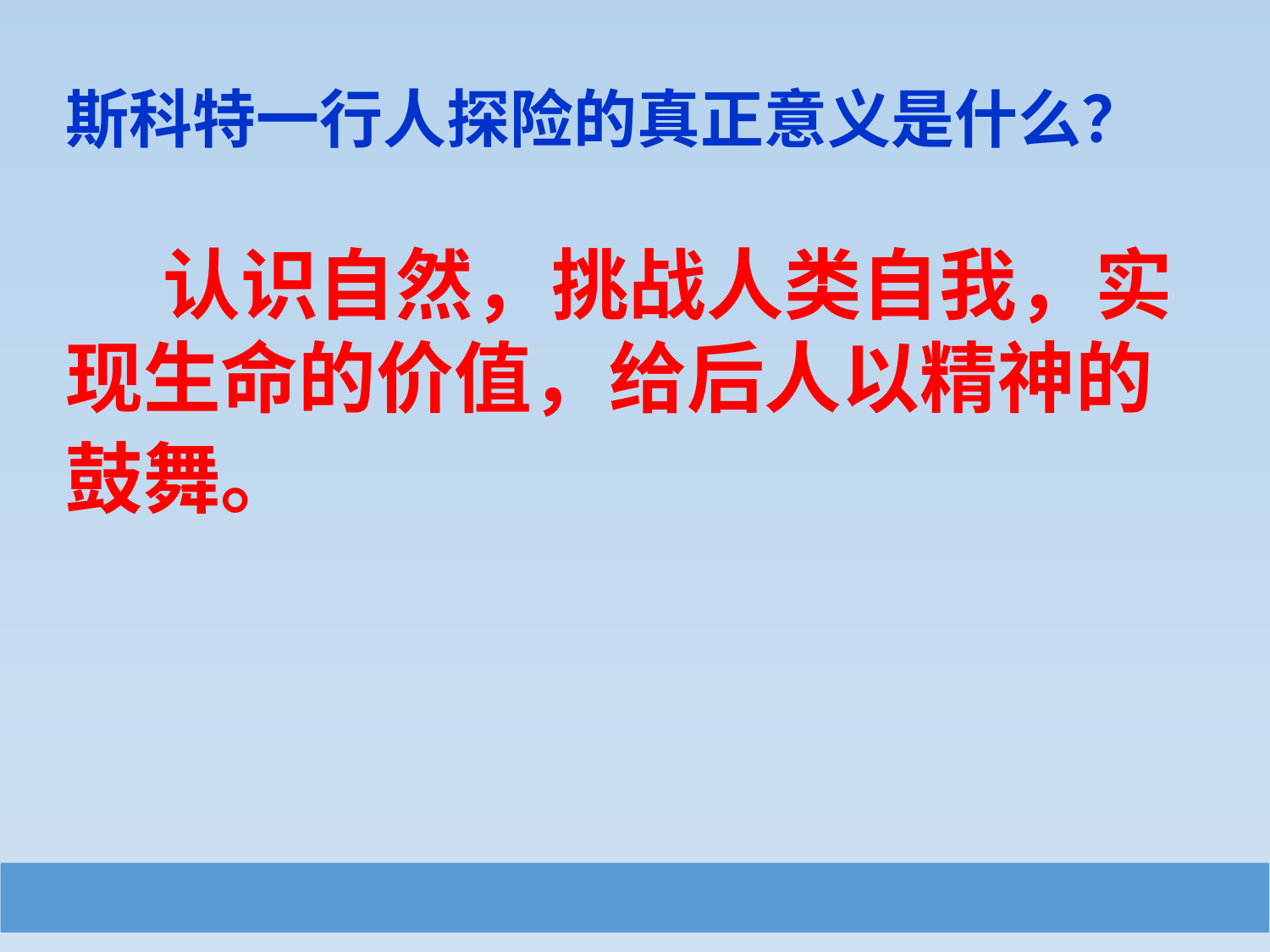

斯科特一行人探险的真正意义是什么？
     认识自然，挑战人类自我，实现生命的价值，给后人以精神的鼓舞。